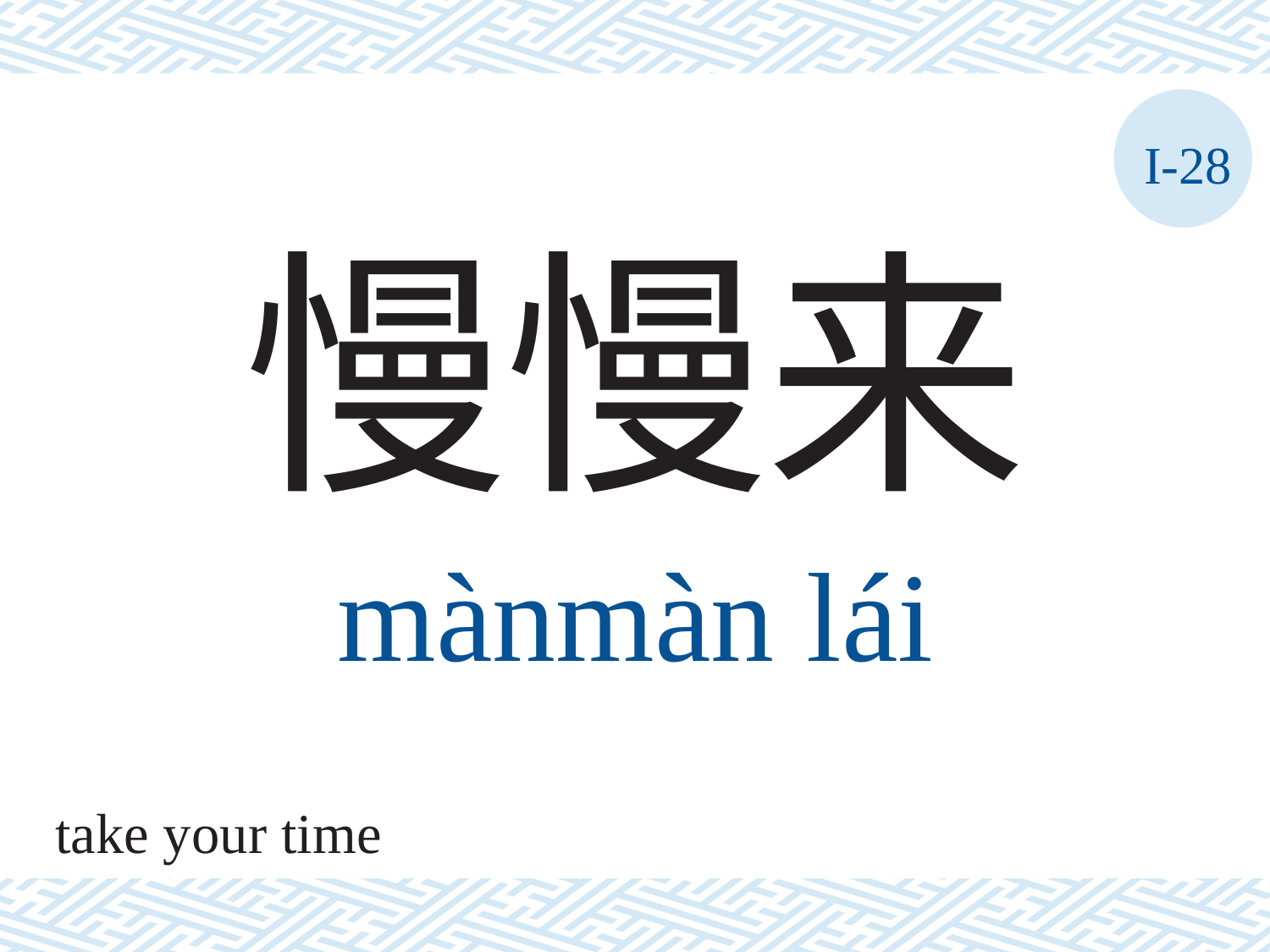

I-28
慢慢来
mànmàn	lái
take your time